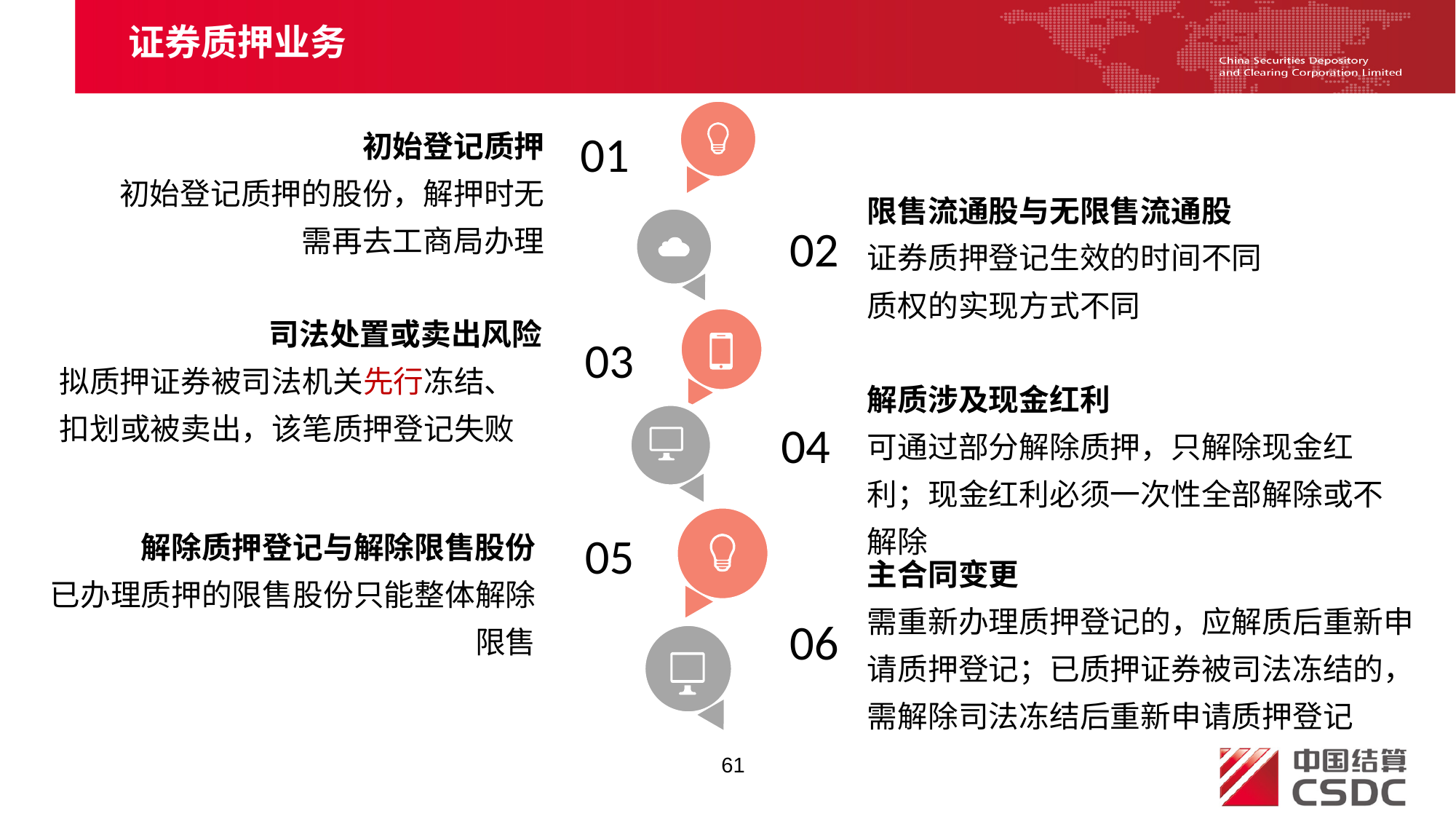

证券质押业务

初始登记质押
初始登记质押的股份，解押时无需再去工商局办理
01
限售流通股与无限售流通股
证券质押登记生效的时间不同
质权的实现方式不同

02
司法处置或卖出风险
拟质押证券被司法机关先行冻结、扣划或被卖出，该笔质押登记失败

03

解质涉及现金红利
可通过部分解除质押，只解除现金红利；现金红利必须一次性全部解除或不解除

04

解除质押登记与解除限售股份
已办理质押的限售股份只能整体解除限售
05
主合同变更
需重新办理质押登记的，应解质后重新申请质押登记；已质押证券被司法冻结的，需解除司法冻结后重新申请质押登记
06

61